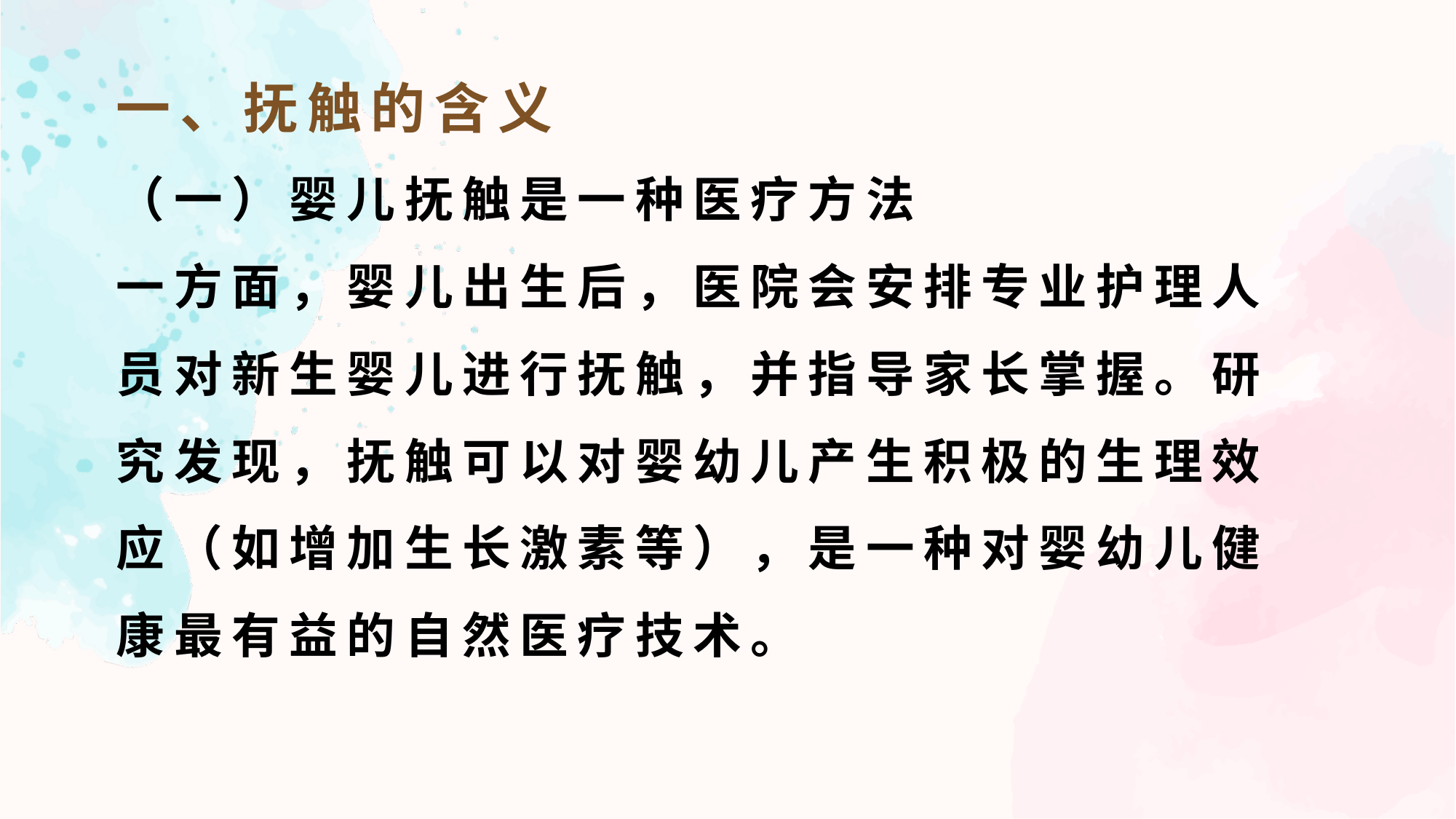

一、抚触的含义
（一）婴儿抚触是一种医疗方法
一方面，婴儿出生后，医院会安排专业护理人员对新生婴儿进行抚触，并指导家长掌握。研究发现，抚触可以对婴幼儿产生积极的生理效应（如增加生长激素等），是一种对婴幼儿健康最有益的自然医疗技术。